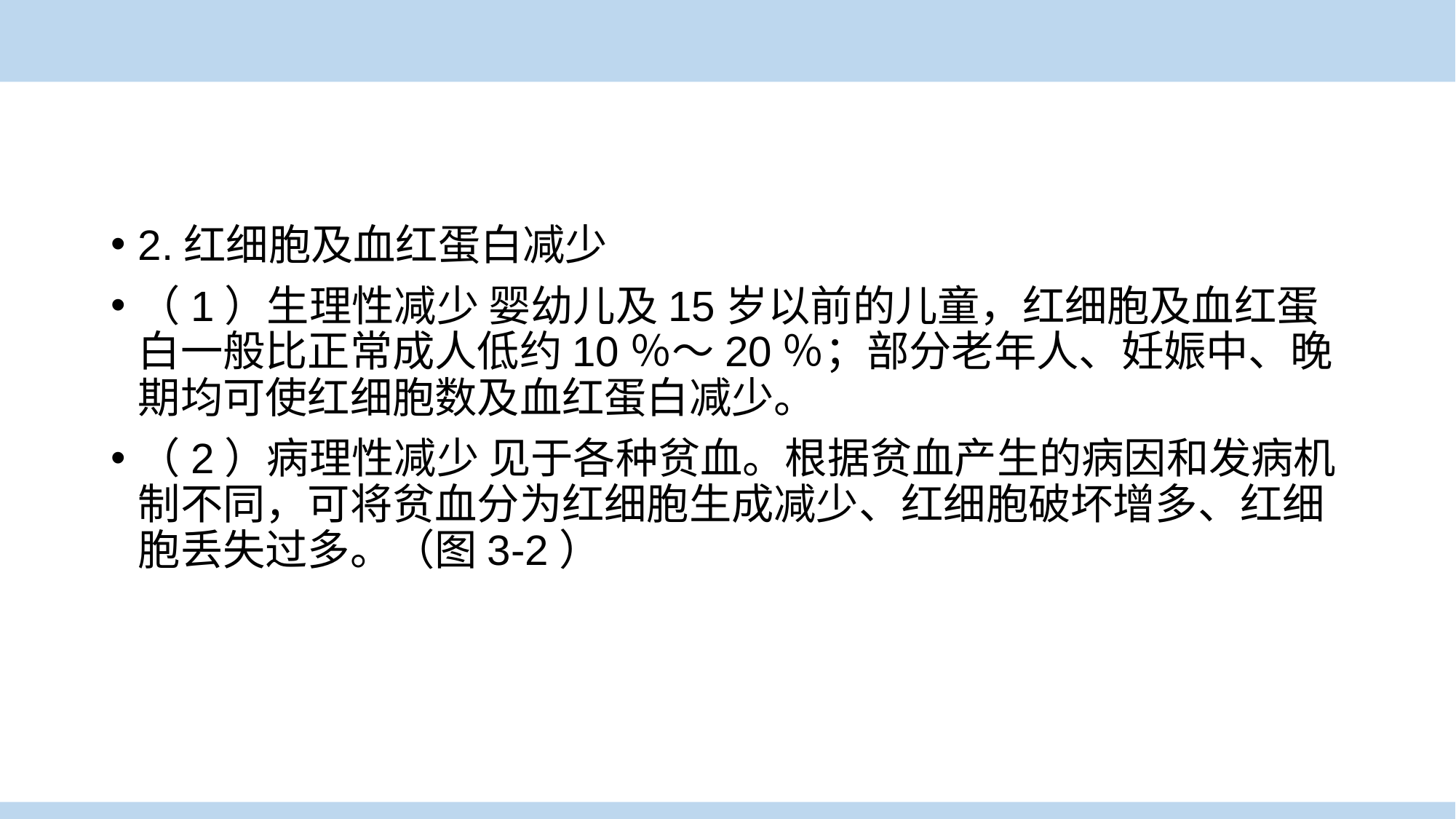

2.红细胞及血红蛋白减少
（1）生理性减少 婴幼儿及15岁以前的儿童，红细胞及血红蛋白一般比正常成人低约10％～20％；部分老年人、妊娠中、晚期均可使红细胞数及血红蛋白减少。
（2）病理性减少 见于各种贫血。根据贫血产生的病因和发病机制不同，可将贫血分为红细胞生成减少、红细胞破坏增多、红细胞丢失过多。（图3-2）